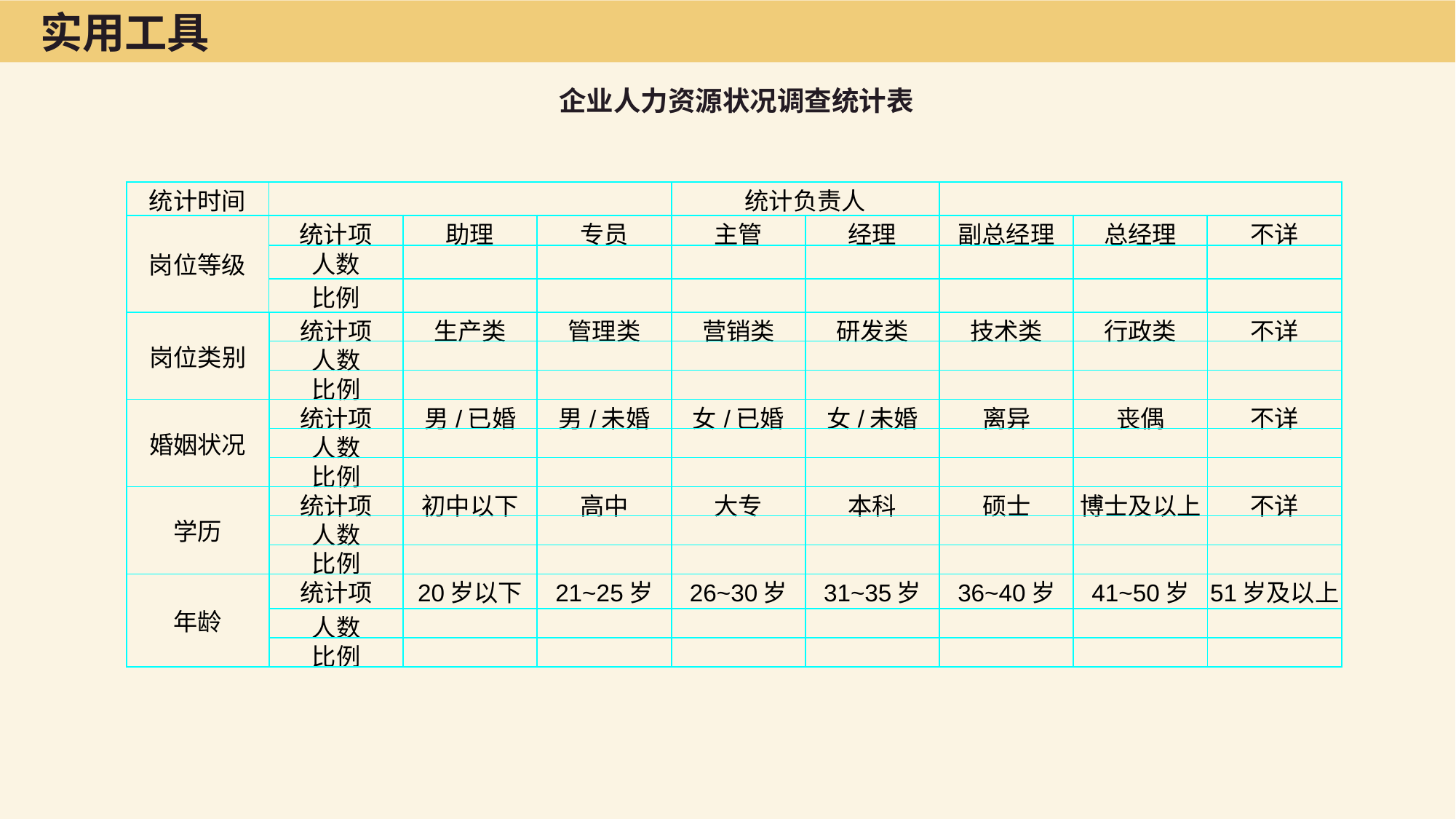

实用工具
企业人力资源状况调查统计表
| 统计时间 |  |  |  | 统计负责人 |  |  |  |  |
| --- | --- | --- | --- | --- | --- | --- | --- | --- |
| 岗位等级 | 统计项 | 助理 | 专员 | 主管 | 经理 | 副总经理 | 总经理 | 不详 |
|  | 人数 |  |  |  |  |  |  |  |
|  | 比例 |  |  |  |  |  |  |  |
| 岗位类别 | 统计项 | 生产类 | 管理类 | 营销类 | 研发类 | 技术类 | 行政类 | 不详 |
| --- | --- | --- | --- | --- | --- | --- | --- | --- |
|  | 人数 |  |  |  |  |  |  |  |
|  | 比例 |  |  |  |  |  |  |  |
| 婚姻状况 | 统计项 | 男/已婚 | 男/未婚 | 女/已婚 | 女/未婚 | 离异 | 丧偶 | 不详 |
|  | 人数 |  |  |  |  |  |  |  |
|  | 比例 |  |  |  |  |  |  |  |
| 学历 | 统计项 | 初中以下 | 高中 | 大专 | 本科 | 硕士 | 博士及以上 | 不详 |
|  | 人数 |  |  |  |  |  |  |  |
|  | 比例 |  |  |  |  |  |  |  |
| 年龄 | 统计项 | 20岁以下 | 21~25岁 | 26~30岁 | 31~35岁 | 36~40岁 | 41~50岁 | 51岁及以上 |
|  | 人数 |  |  |  |  |  |  |  |
|  | 比例 |  |  |  |  |  |  |  |